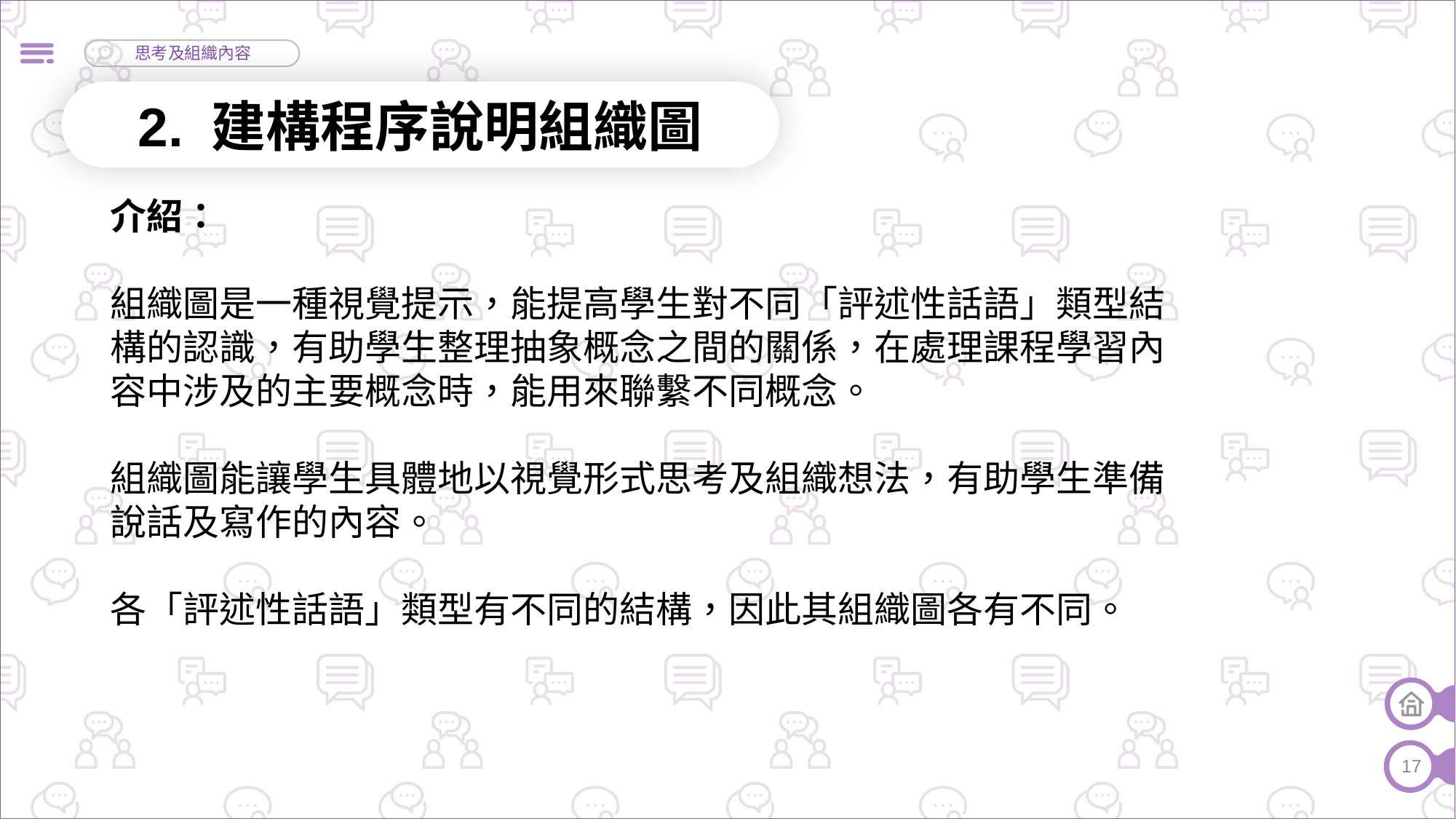

2. 建構程序說明組織圖
介紹：

組織圖是一種視覺提示，能提高學生對不同「評述性話語」類型結構的認識，有助學生整理抽象概念之間的關係，在處理課程學習內容中涉及的主要概念時，能用來聯繫不同概念。

組織圖能讓學生具體地以視覺形式思考及組織想法，有助學生準備說話及寫作的內容。

各「評述性話語」類型有不同的結構，因此其組織圖各有不同。
17